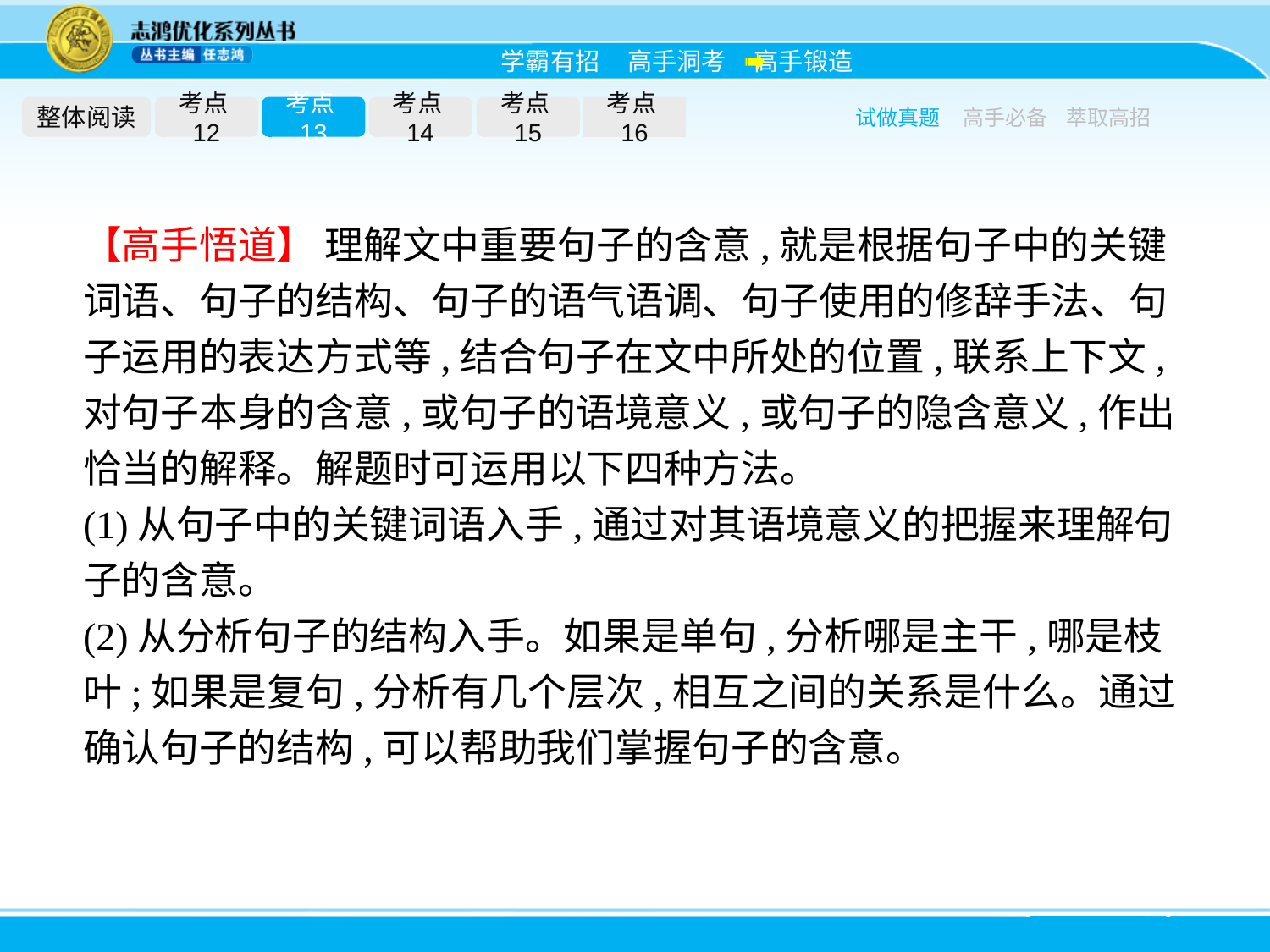

整体阅读
考点12
考点13
考点14
考点15
考点16
试做真题
高手必备
萃取高招
【高手悟道】 理解文中重要句子的含意,就是根据句子中的关键词语、句子的结构、句子的语气语调、句子使用的修辞手法、句子运用的表达方式等,结合句子在文中所处的位置,联系上下文,对句子本身的含意,或句子的语境意义,或句子的隐含意义,作出恰当的解释。解题时可运用以下四种方法。
(1)从句子中的关键词语入手,通过对其语境意义的把握来理解句子的含意。
(2)从分析句子的结构入手。如果是单句,分析哪是主干,哪是枝叶;如果是复句,分析有几个层次,相互之间的关系是什么。通过确认句子的结构,可以帮助我们掌握句子的含意。